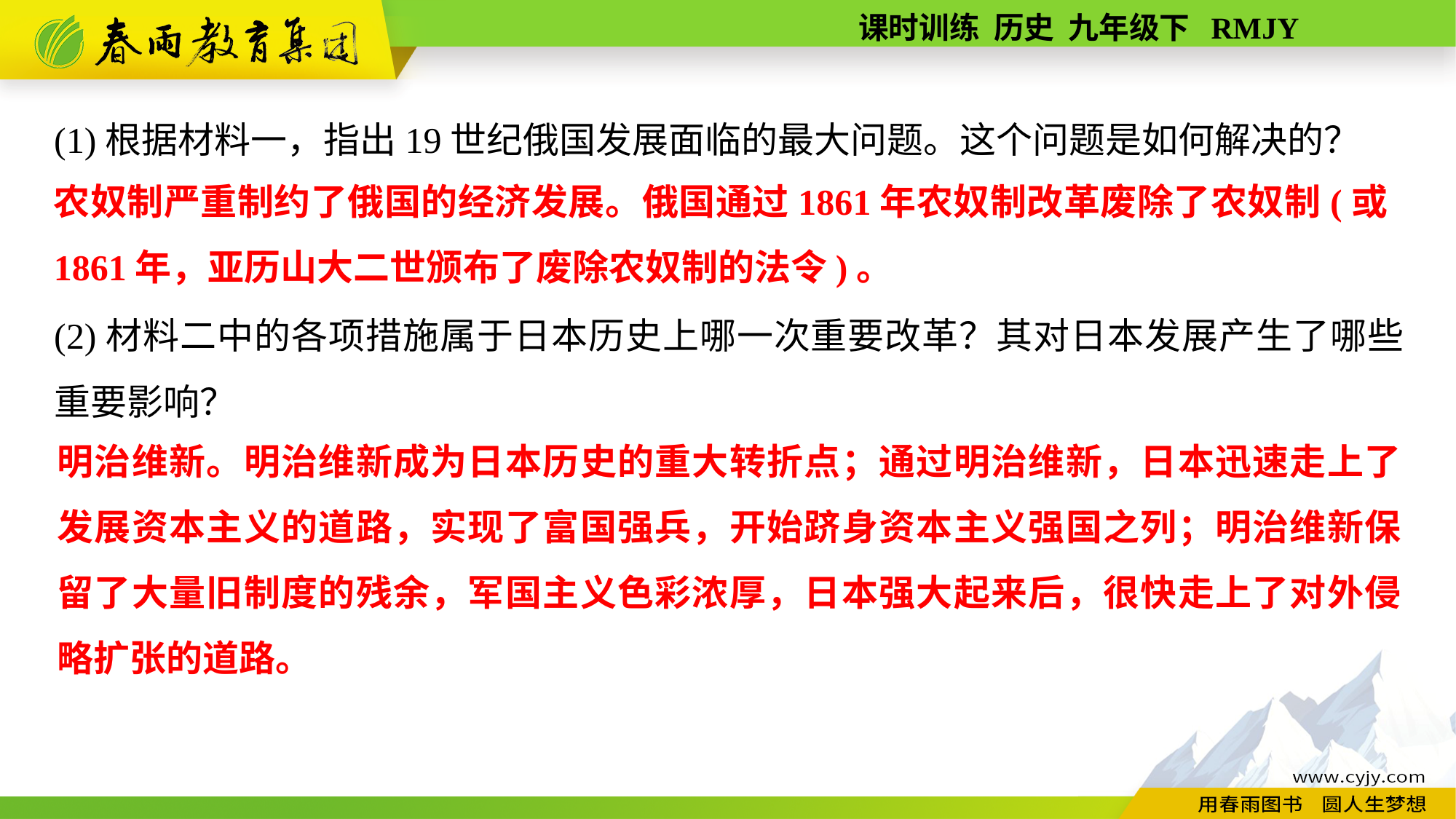

(1)根据材料一，指出19世纪俄国发展面临的最大问题。这个问题是如何解决的？

(2)材料二中的各项措施属于日本历史上哪一次重要改革？其对日本发展产生了哪些重要影响？

农奴制严重制约了俄国的经济发展。俄国通过1861年农奴制改革废除了农奴制(或1861年，亚历山大二世颁布了废除农奴制的法令)。
明治维新。明治维新成为日本历史的重大转折点；通过明治维新，日本迅速走上了发展资本主义的道路，实现了富国强兵，开始跻身资本主义强国之列；明治维新保留了大量旧制度的残余，军国主义色彩浓厚，日本强大起来后，很快走上了对外侵略扩张的道路。